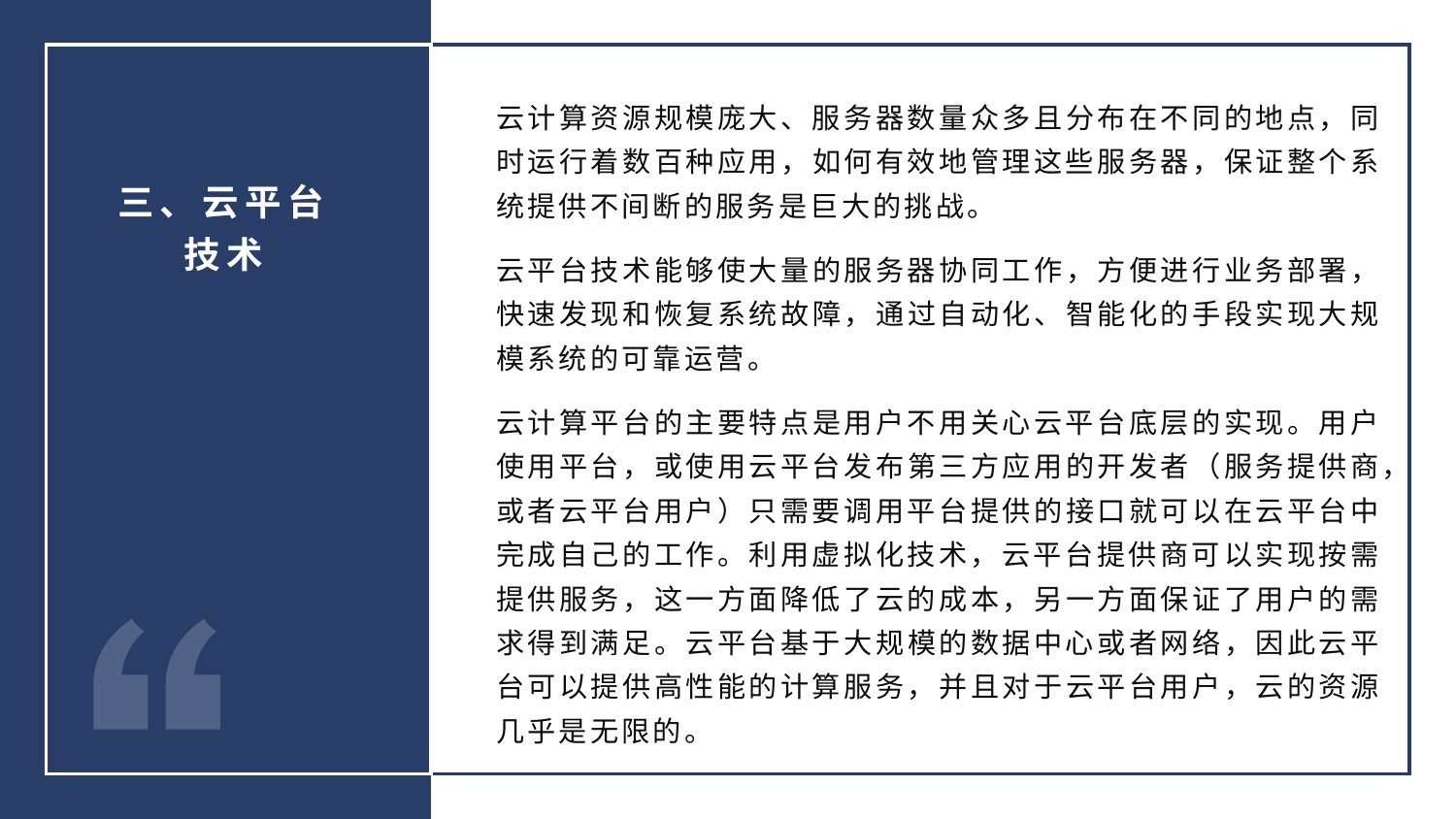

云计算资源规模庞大、服务器数量众多且分布在不同的地点，同时运行着数百种应用，如何有效地管理这些服务器，保证整个系统提供不间断的服务是巨大的挑战。
云平台技术能够使大量的服务器协同工作，方便进行业务部署，快速发现和恢复系统故障，通过自动化、智能化的手段实现大规模系统的可靠运营。
云计算平台的主要特点是用户不用关心云平台底层的实现。用户使用平台，或使用云平台发布第三方应用的开发者（服务提供商，或者云平台用户）只需要调用平台提供的接口就可以在云平台中完成自己的工作。利用虚拟化技术，云平台提供商可以实现按需提供服务，这一方面降低了云的成本，另一方面保证了用户的需求得到满足。云平台基于大规模的数据中心或者网络，因此云平台可以提供高性能的计算服务，并且对于云平台用户，云的资源几乎是无限的。
三、云平台技术